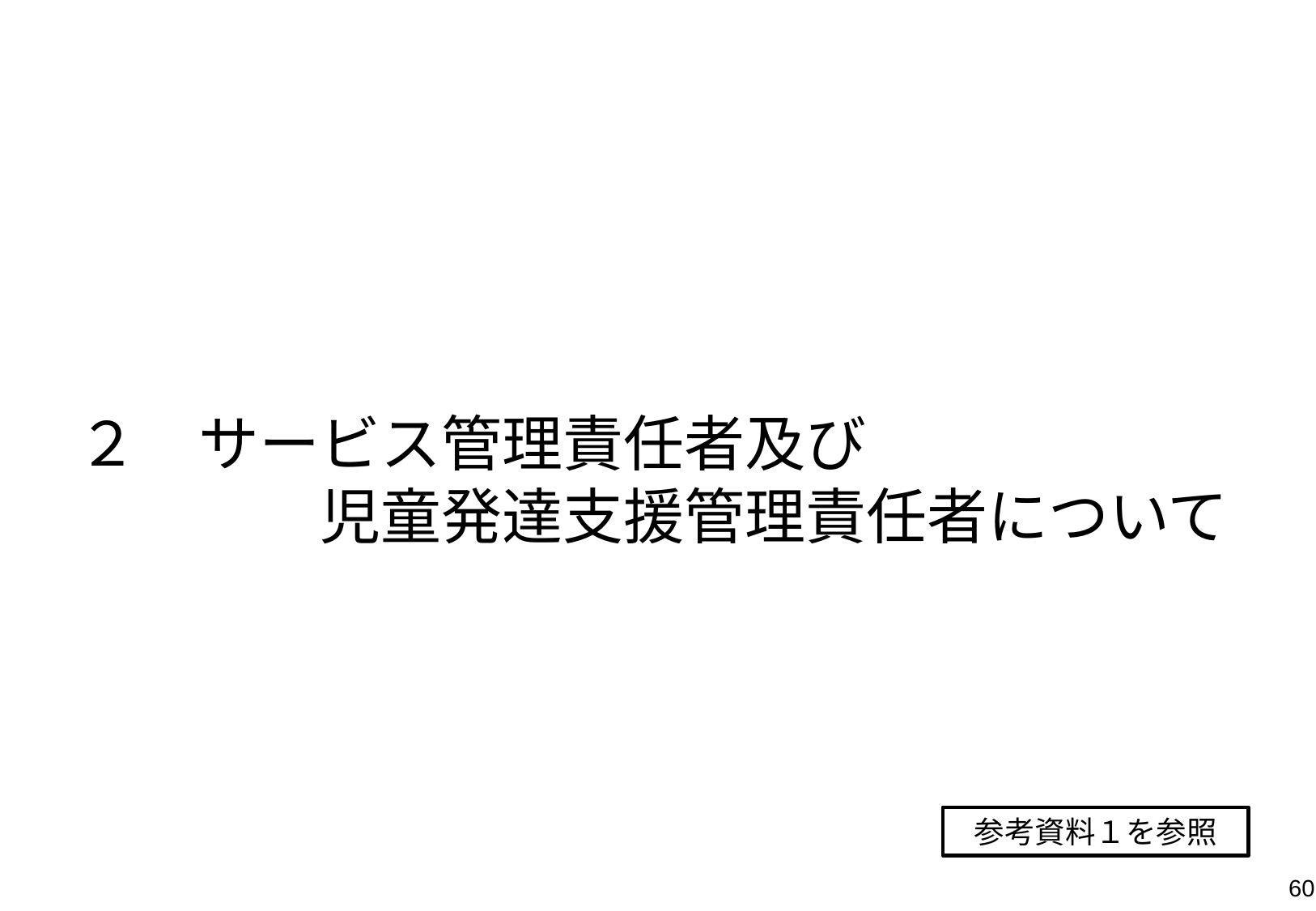

# ２　サービス管理責任者及び 　　　　児童発達支援管理責任者について
参考資料１を参照
60